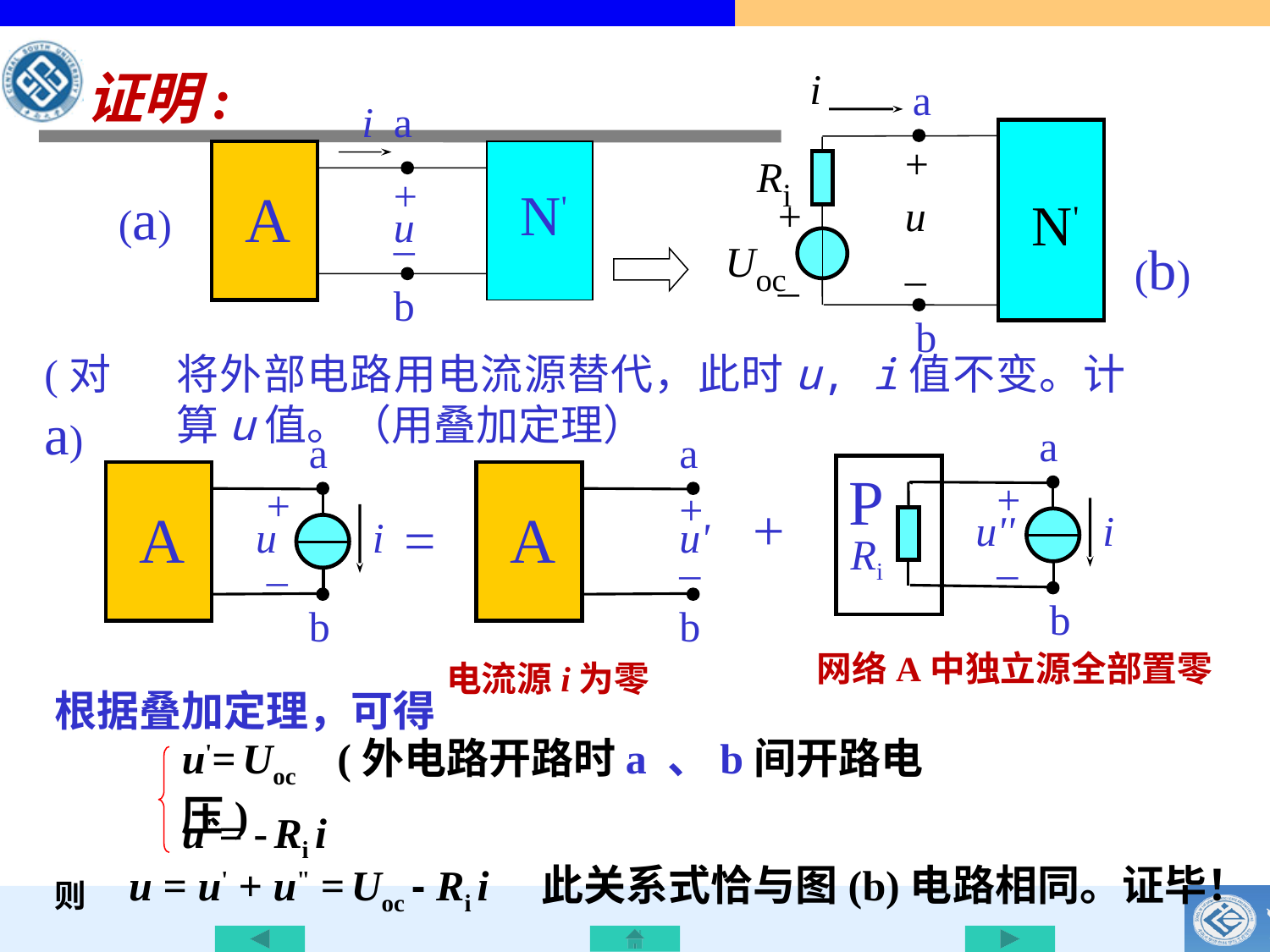

证明:
i
a

Ri
+

+
u
N'
Uoc

–
–

b

i
a

+

A
N'
u
–

b

(a)
(b)

将外部电路用电流源替代，此时u, i值不变。计算u值。（用叠加定理）
(对a)
a

P
+

u''
i

–

b
a

+

A
u
i

–

b

a

+

A
u'
–

b

Ri

+
=
网络A中独立源全部置零
电流源i为零
根据叠加定理，可得
u'= Uoc      (外电路开路时a 、b间开路电压)

 u"= - Ri i
u = u' + u" = Uoc - Ri i
此关系式恰与图(b)电路相同。证毕！
则